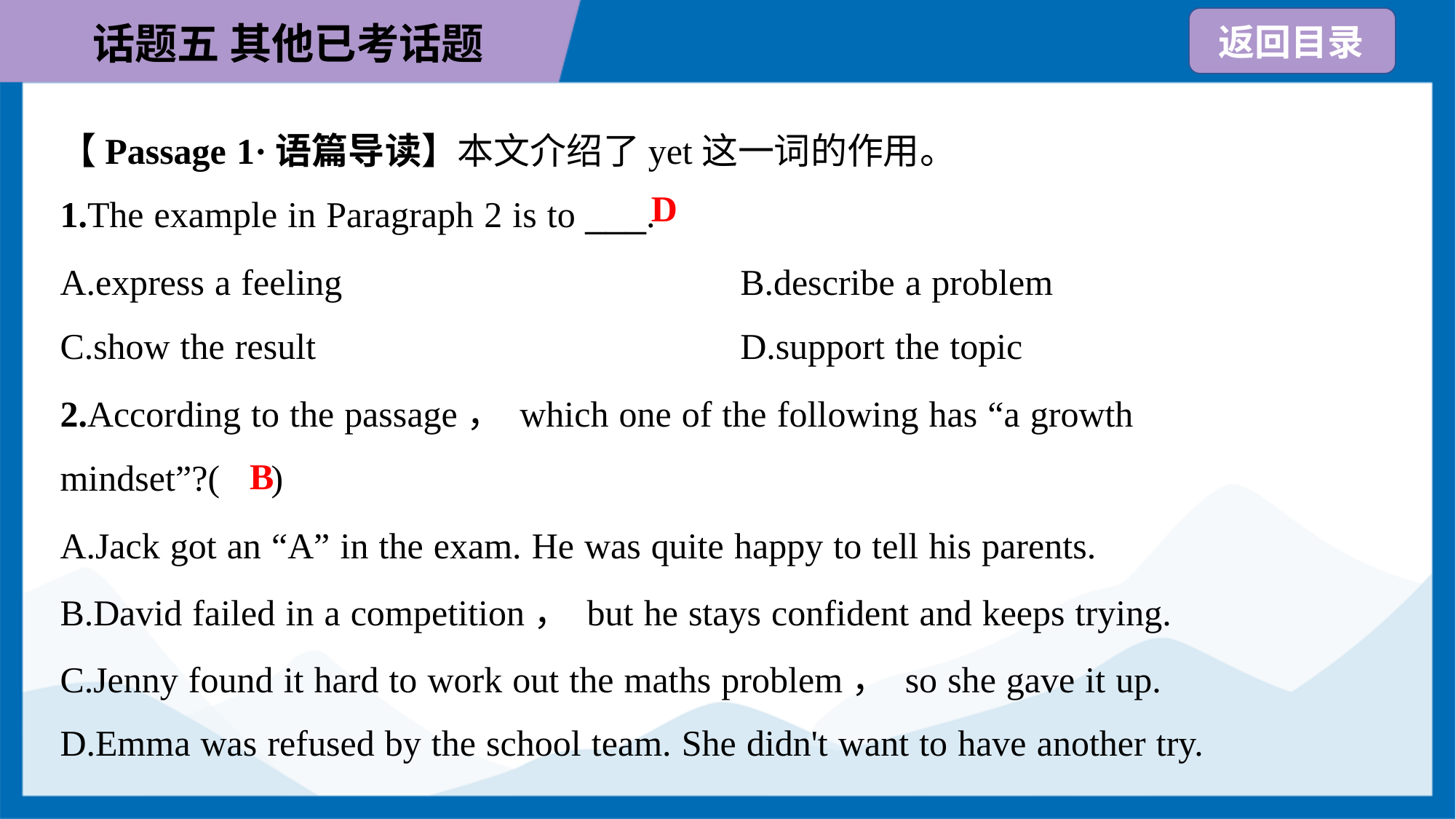

【Passage 1·语篇导读】本文介绍了yet这一词的作用。
D
1.The example in Paragraph 2 is to ___.
A.express a feeling	B.describe a problem
C.show the result	D.support the topic
2.According to the passage， which one of the following has “a growth
mindset”?(     )
B
A.Jack got an “A” in the exam. He was quite happy to tell his parents.
B.David failed in a competition， but he stays confident and keeps trying.
C.Jenny found it hard to work out the maths problem， so she gave it up.
D.Emma was refused by the school team. She didn't want to have another try.